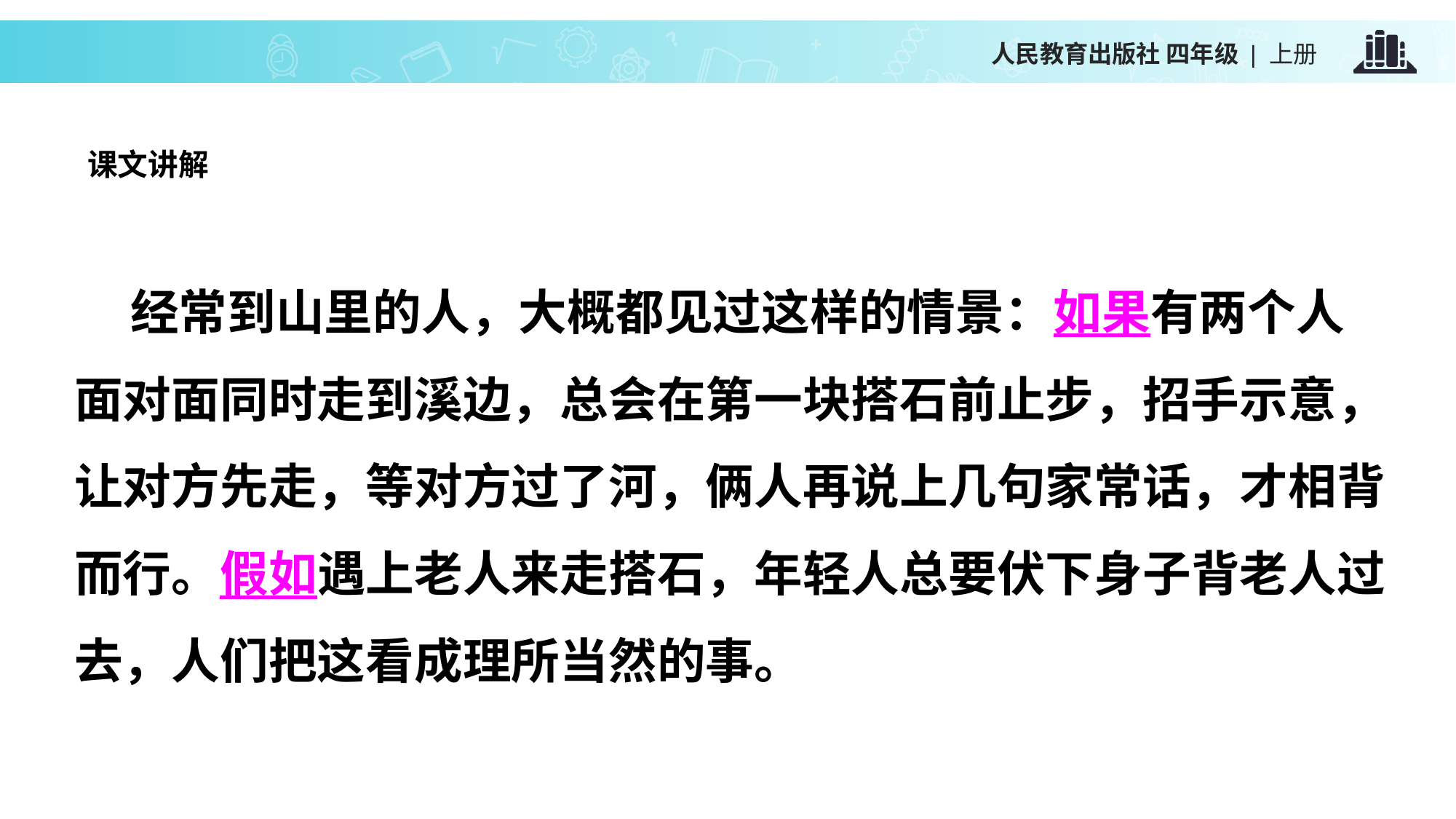

课文讲解
    经常到山里的人，大概都见过这样的情景：如果有两个人面对面同时走到溪边，总会在第一块搭石前止步，招手示意，让对方先走，等对方过了河，俩人再说上几句家常话，才相背而行。假如遇上老人来走搭石，年轻人总要伏下身子背老人过去，人们把这看成理所当然的事。